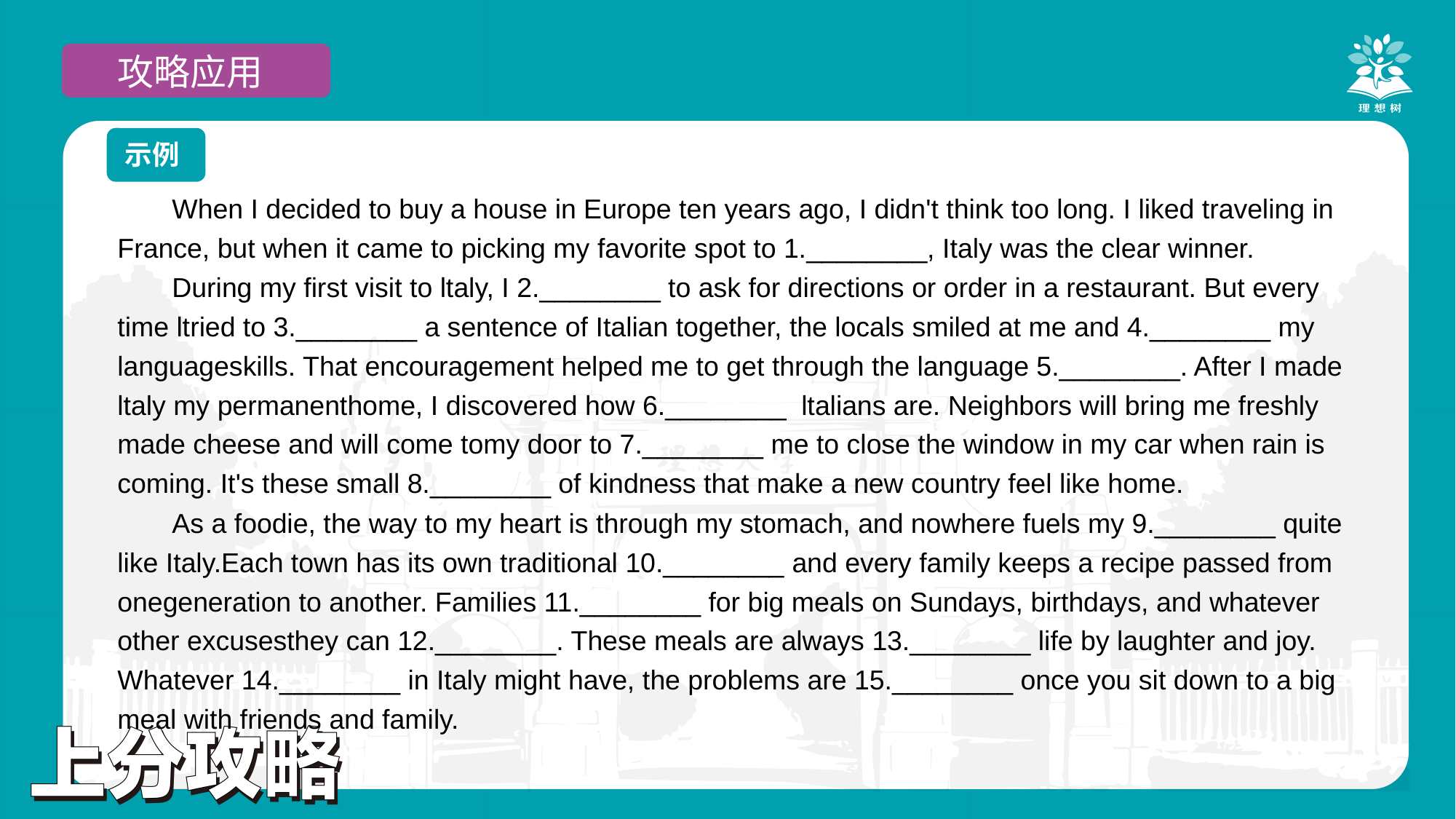

攻略应用

示例
When I decided to buy a house in Europe ten years ago, I didn't think too long. I liked traveling in France, but when it came to picking my favorite spot to 1.________, Italy was the clear winner.
During my first visit to ltaly, I 2.________ to ask for directions or order in a restaurant. But every time ltried to 3.________ a sentence of Italian together, the locals smiled at me and 4.________ my languageskills. That encouragement helped me to get through the language 5.________. After I made ltaly my permanenthome, I discovered how 6.________  ltalians are. Neighbors will bring me freshly made cheese and will come tomy door to 7.________ me to close the window in my car when rain is coming. It's these small 8.________ of kindness that make a new country feel like home.
As a foodie, the way to my heart is through my stomach, and nowhere fuels my 9.________ quite like Italy.Each town has its own traditional 10.________ and every family keeps a recipe passed from onegeneration to another. Families 11.________ for big meals on Sundays, birthdays, and whatever other excusesthey can 12.________. These meals are always 13.________ life by laughter and joy. Whatever 14.________ in Italy might have, the problems are 15.________ once you sit down to a big meal with friends and family.